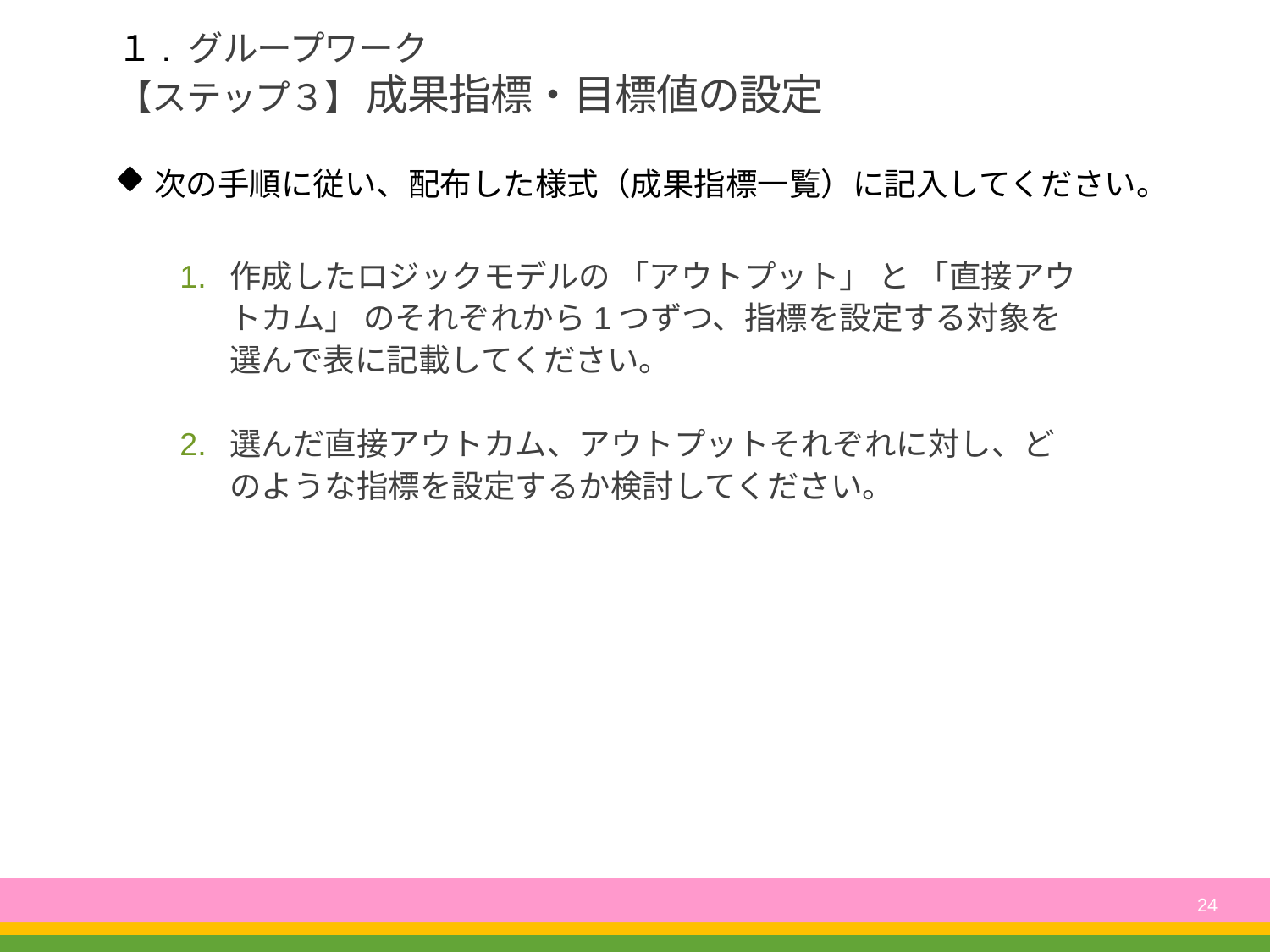

# １. グループワーク 【ステップ３】 成果指標・目標値の設定
次の手順に従い、配布した様式（成果指標一覧）に記入してください。
作成したロジックモデルの 「アウトプット」 と 「直接アウトカム」 のそれぞれから1つずつ、指標を設定する対象を選んで表に記載してください。
選んだ直接アウトカム、アウトプットそれぞれに対し、どのような指標を設定するか検討してください。
24